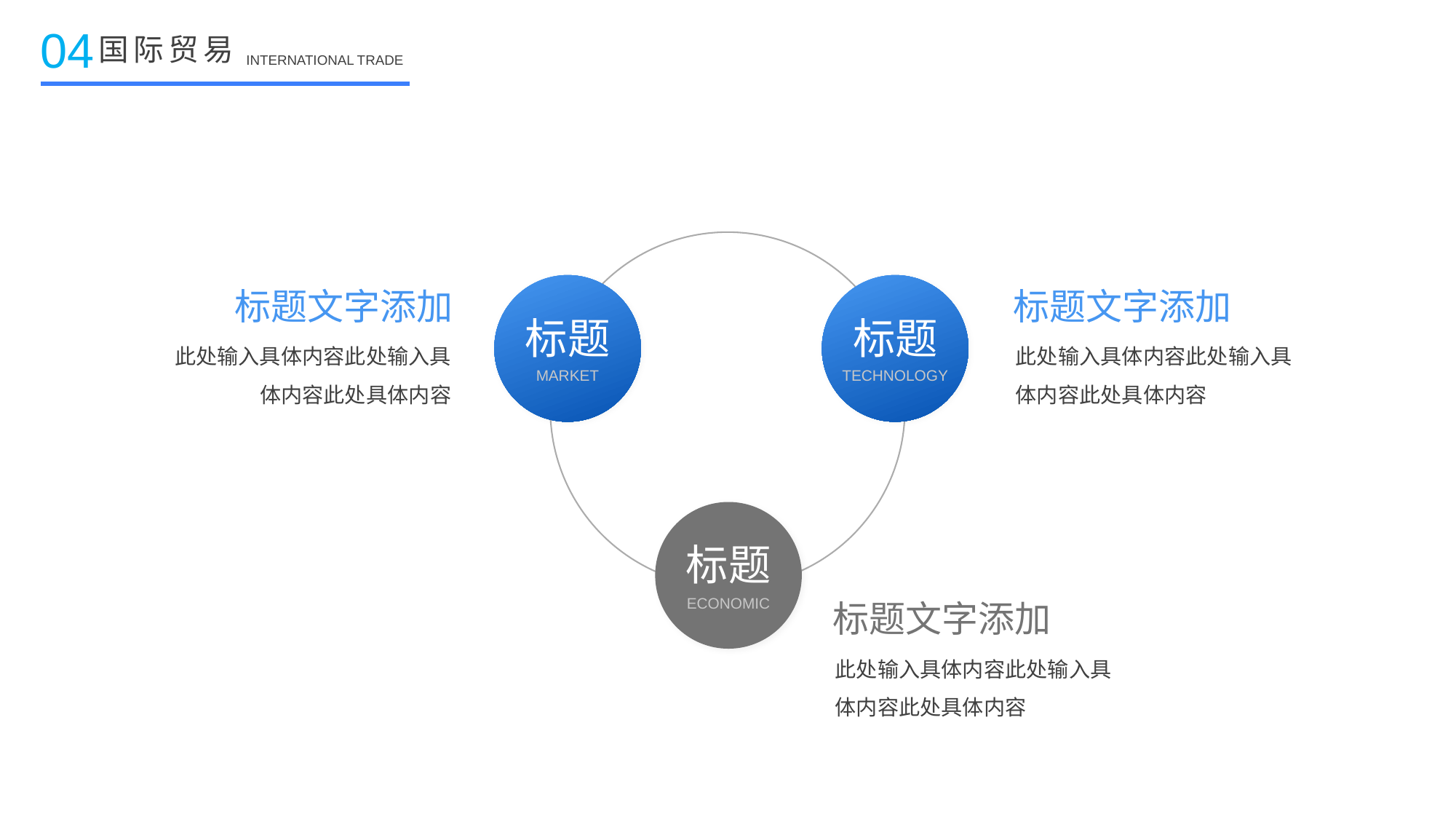

04
国际贸易
INTERNATIONAL TRADE

标题文字添加
标题文字添加
标题
标题
此处输入具体内容此处输入具体内容此处具体内容
此处输入具体内容此处输入具体内容此处具体内容
MARKET
TECHNOLOGY

标题
ECONOMIC
标题文字添加
此处输入具体内容此处输入具体内容此处具体内容